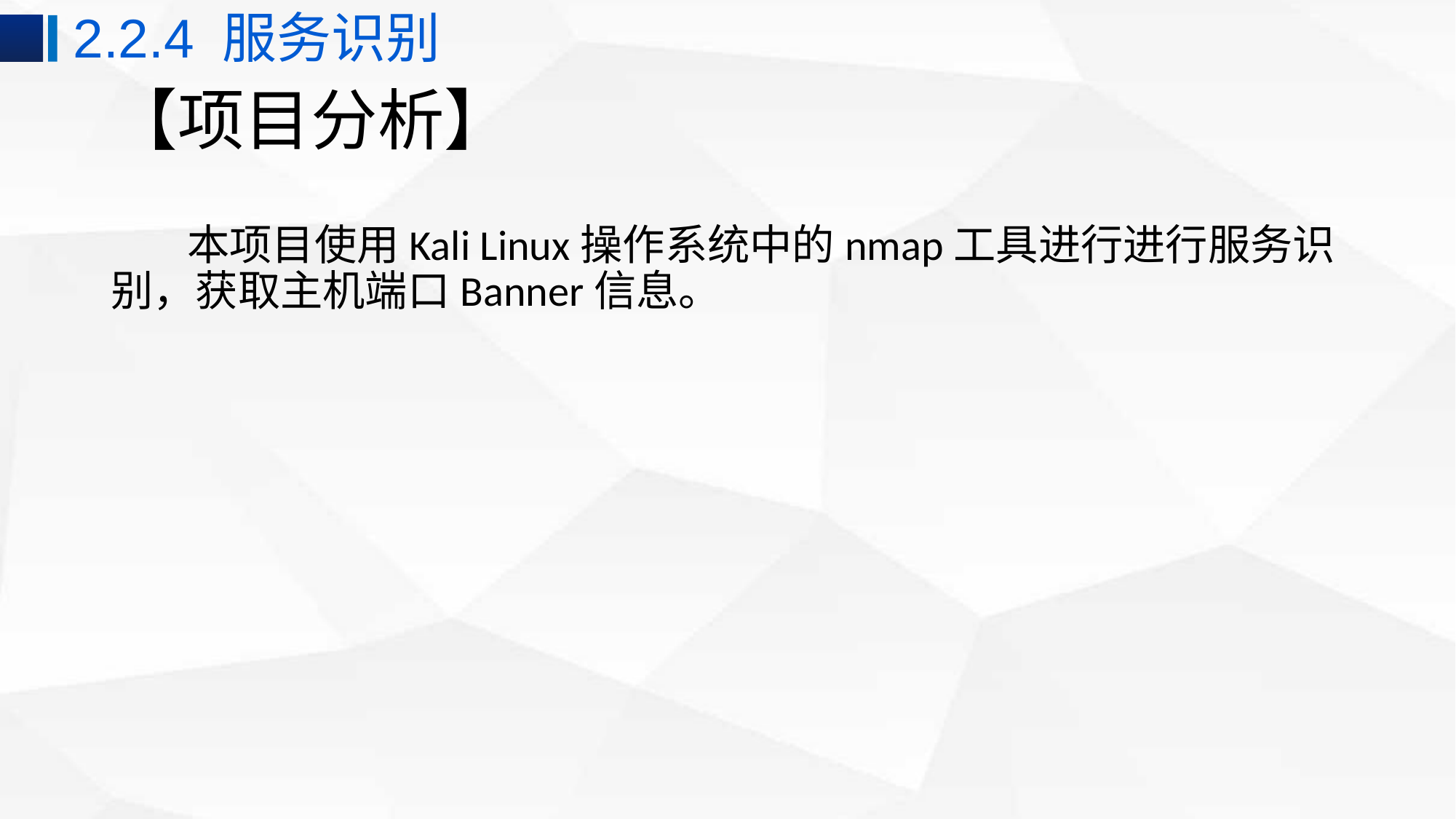

2.2.4 服务识别

# 【项目分析】
       本项目使用Kali Linux操作系统中的nmap工具进行进行服务识别，获取主机端口Banner信息。